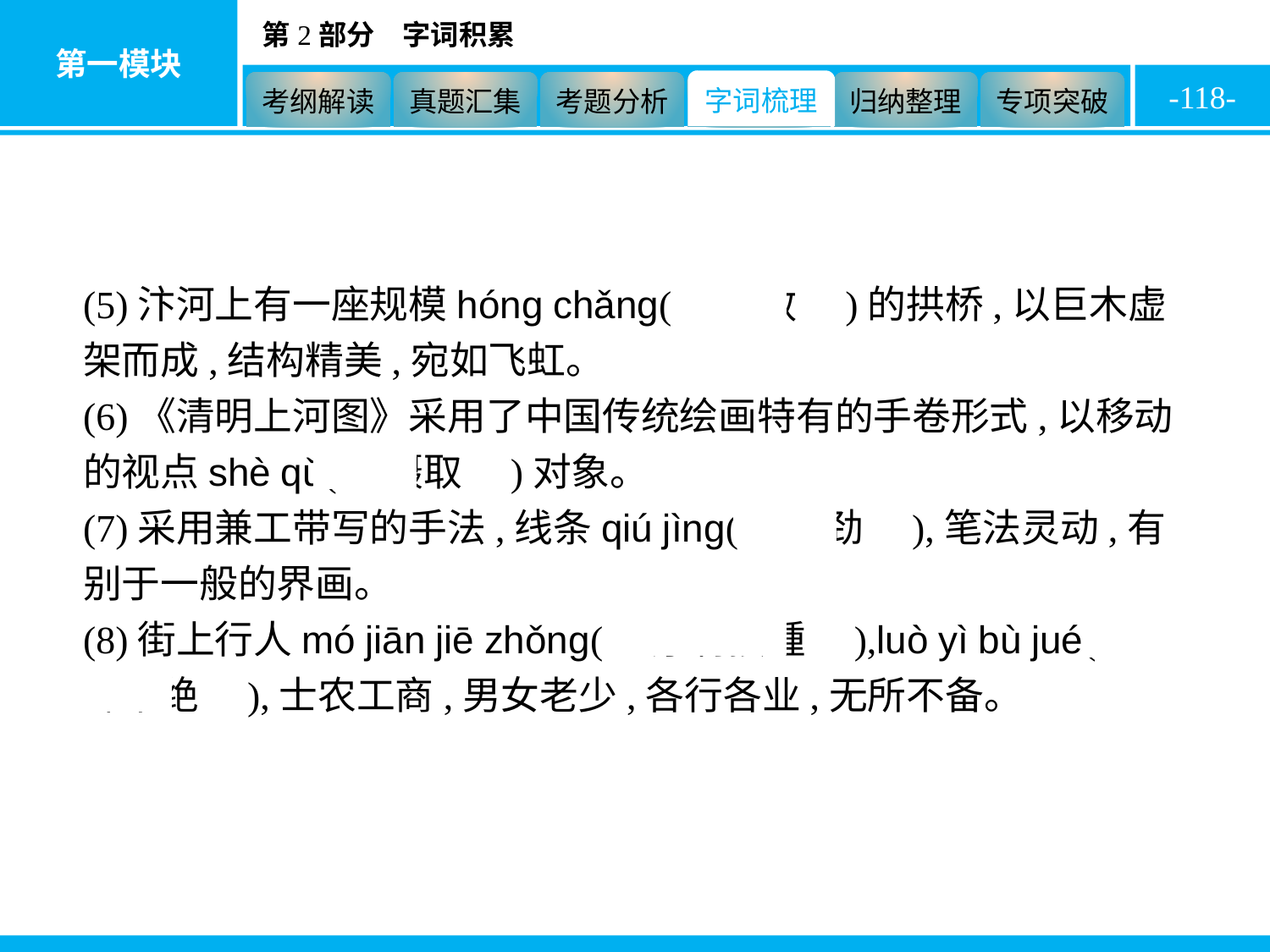

-118-
(5)汴河上有一座规模hóng chǎng(　宏敞　)的拱桥,以巨木虚架而成,结构精美,宛如飞虹。
(6)《清明上河图》采用了中国传统绘画特有的手卷形式,以移动的视点shè qǔ(　摄取　)对象。
(7)采用兼工带写的手法,线条qiú jìng(　遒劲　),笔法灵动,有别于一般的界画。
(8)街上行人mó jiān jiē zhǒng(　摩肩接踵　),luò yì bù jué(　络绎不绝　),士农工商,男女老少,各行各业,无所不备。